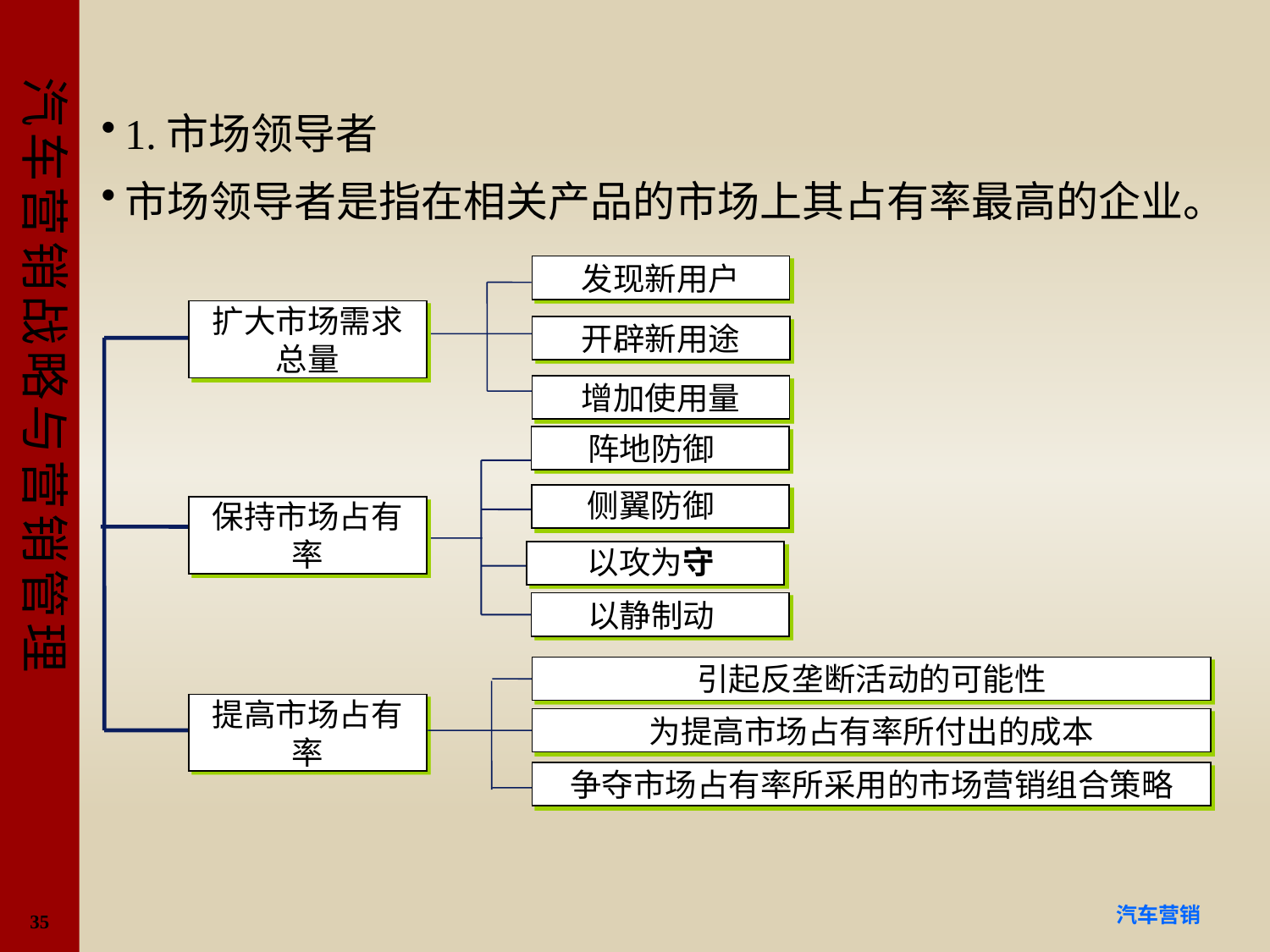

#
1.市场领导者
市场领导者是指在相关产品的市场上其占有率最高的企业。

发现新用户

扩大市场需求总量

开辟新用途

增加使用量

阵地防御

侧翼防御

保持市场占有率

以攻为守

以静制动

引起反垄断活动的可能性

为提高市场占有率所付出的成本

争夺市场占有率所采用的市场营销组合策略

提高市场占有率

35